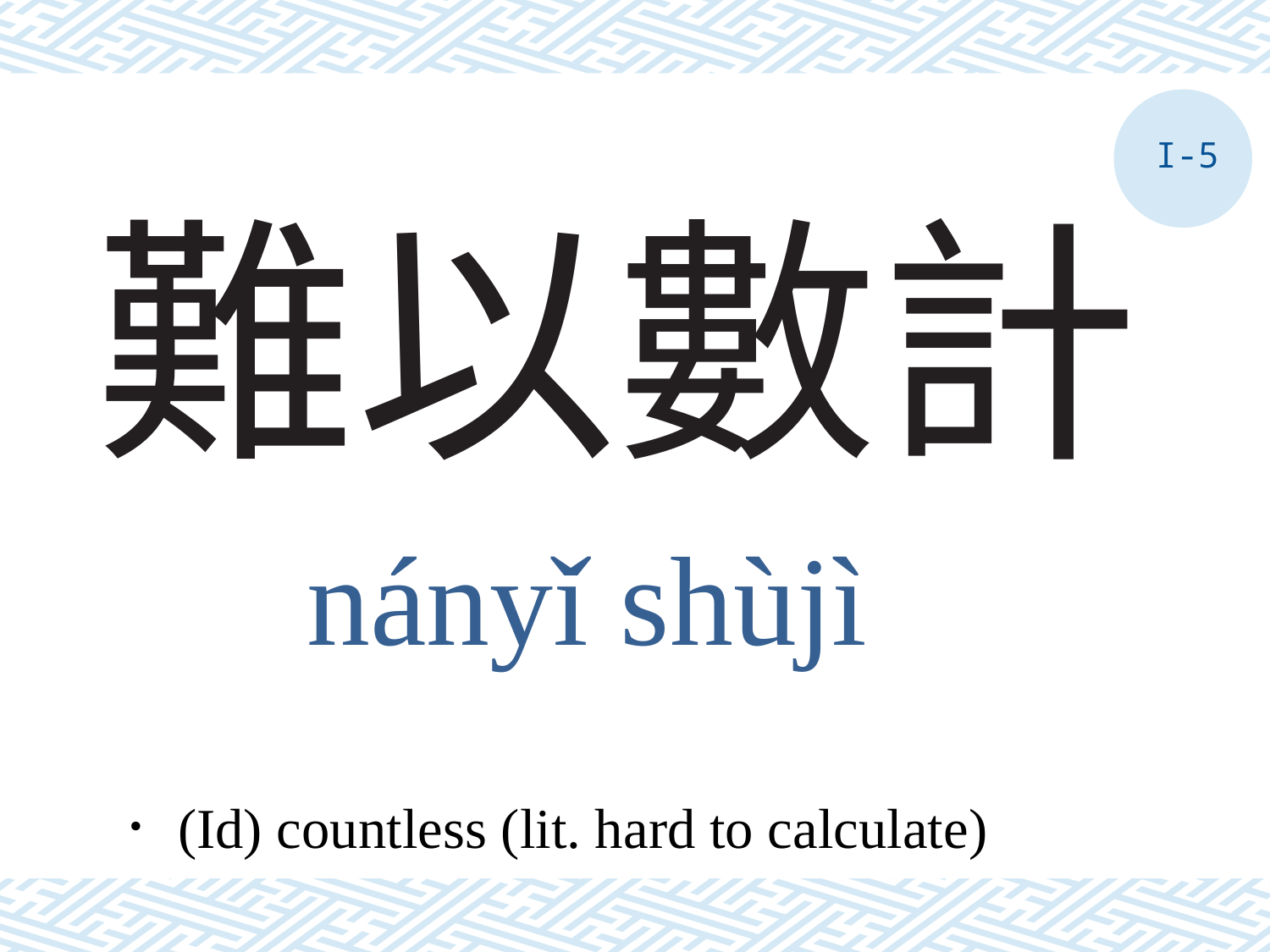

I-5

# 難以數計
nányǐ shùjì
．(Id) countless (lit. hard to calculate)